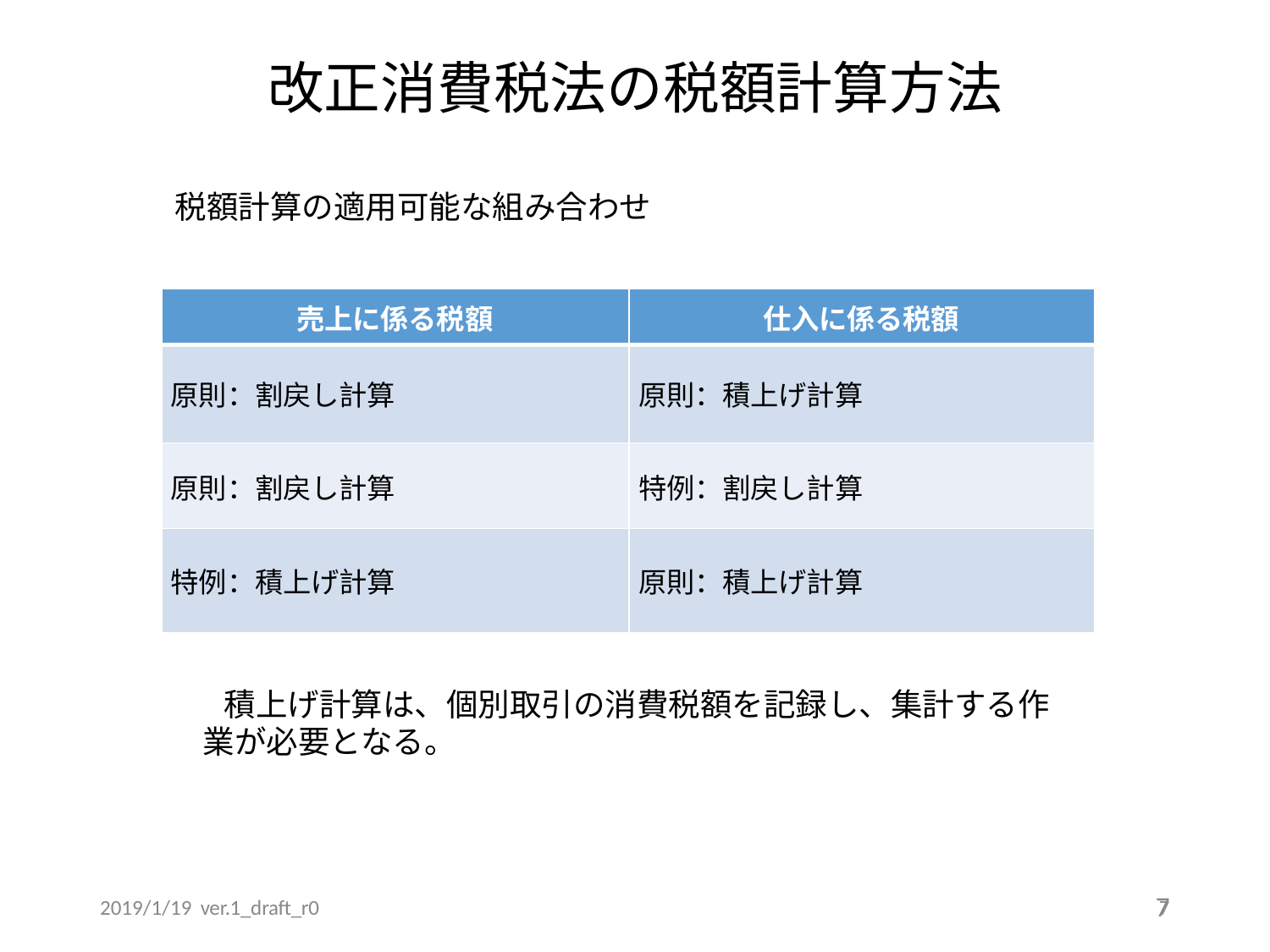

# 改正消費税法の税額計算方法
税額計算の適用可能な組み合わせ
| 売上に係る税額 | 仕入に係る税額 |
| --- | --- |
| 原則：割戻し計算 | 原則：積上げ計算 |
| 原則：割戻し計算 | 特例：割戻し計算 |
| 特例：積上げ計算 | 原則：積上げ計算 |
積上げ計算は、個別取引の消費税額を記録し、集計する作 業が必要となる。
7
2019/1/19 ver.1_draft_r0
7